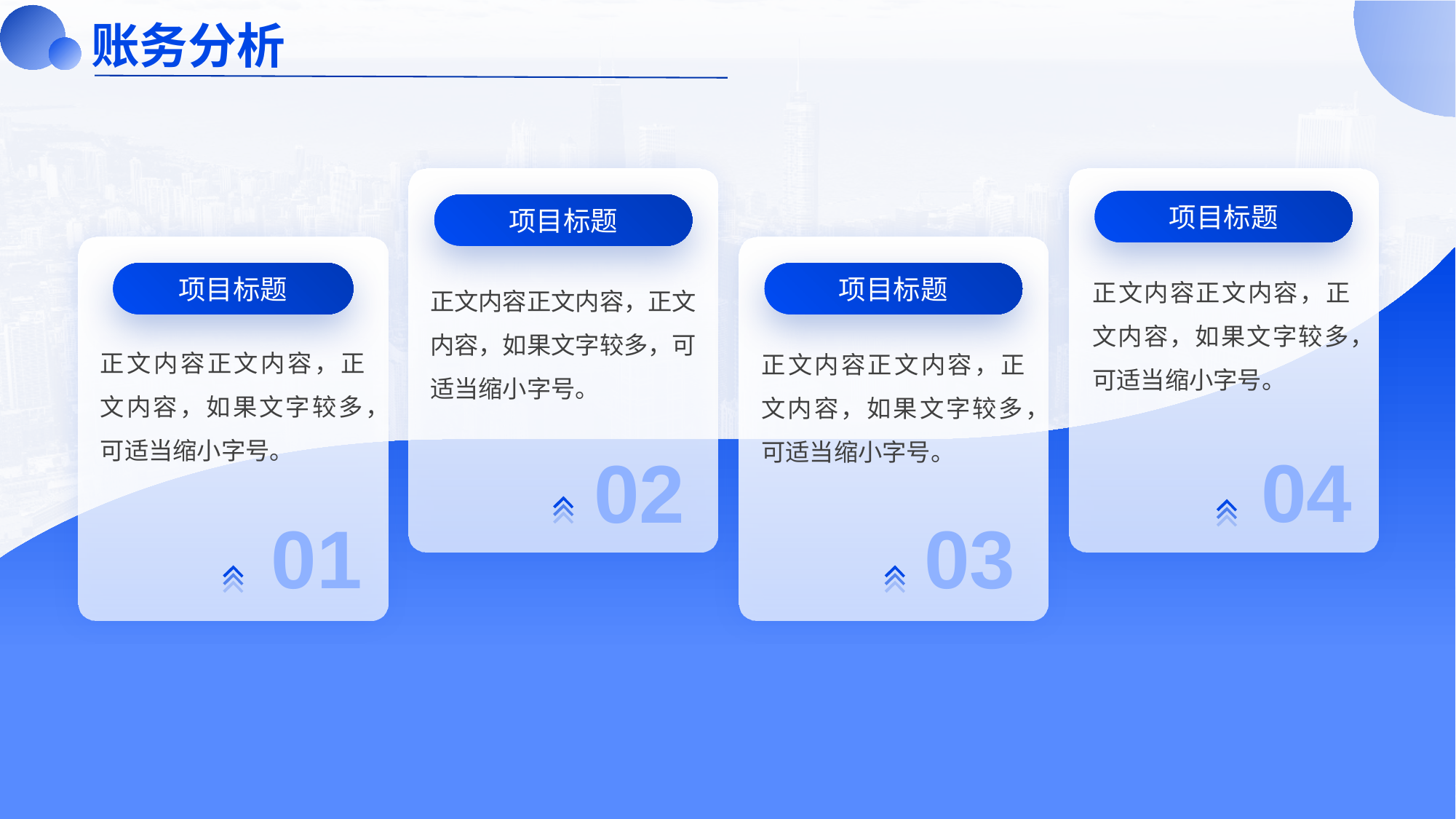

# 账务分析

项目标题
正文内容正文内容，正文内容，如果文字较多，可适当缩小字号。

02

项目标题
正文内容正文内容，正文内容，如果文字较多，可适当缩小字号。

04

项目标题
正文内容正文内容，正文内容，如果文字较多，可适当缩小字号。

01

项目标题
正文内容正文内容，正文内容，如果文字较多，可适当缩小字号。

03